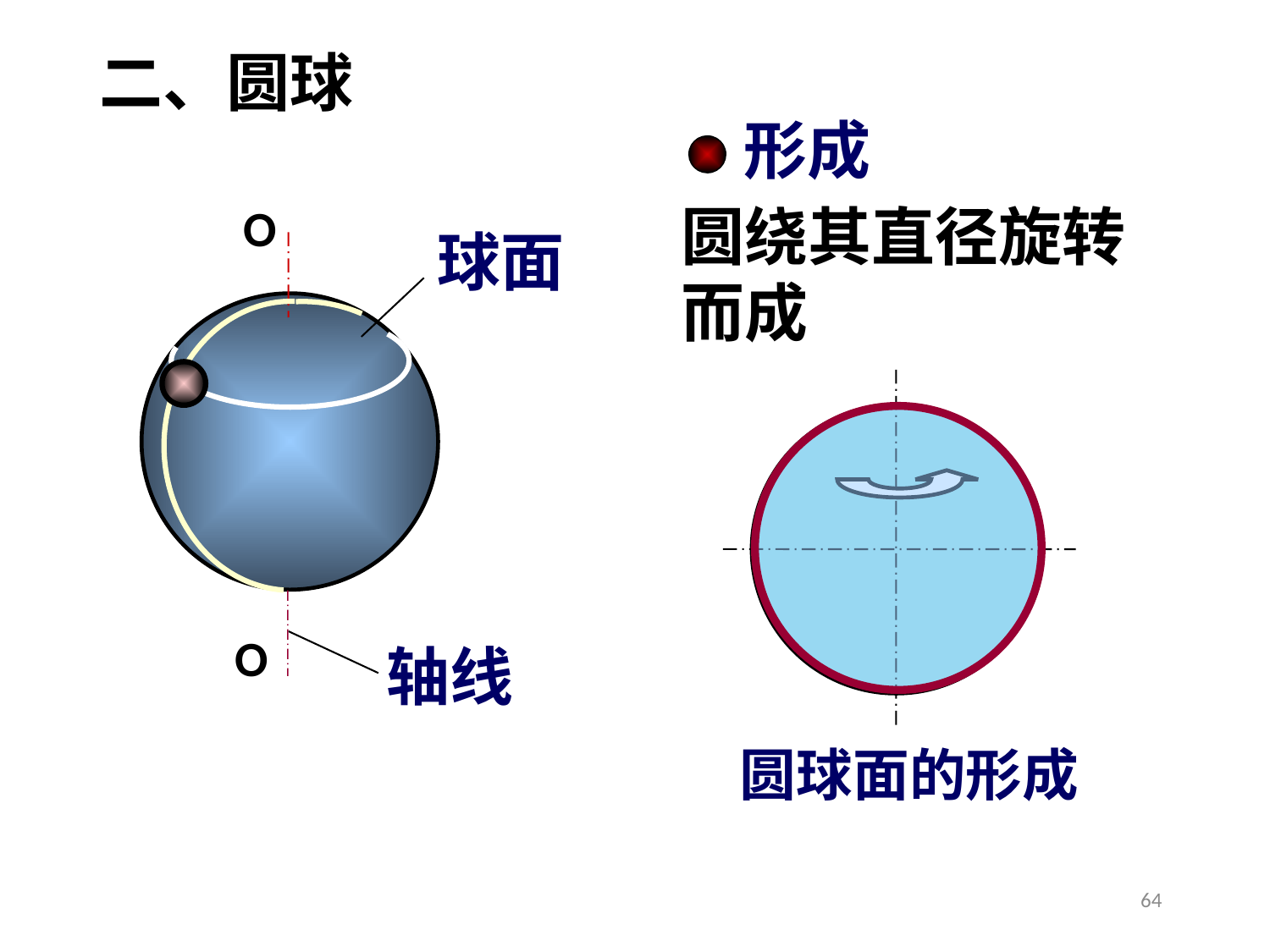

二、圆球
形成

圆绕其直径旋转
而成
O

O
球面

轴线

圆球面的形成
64